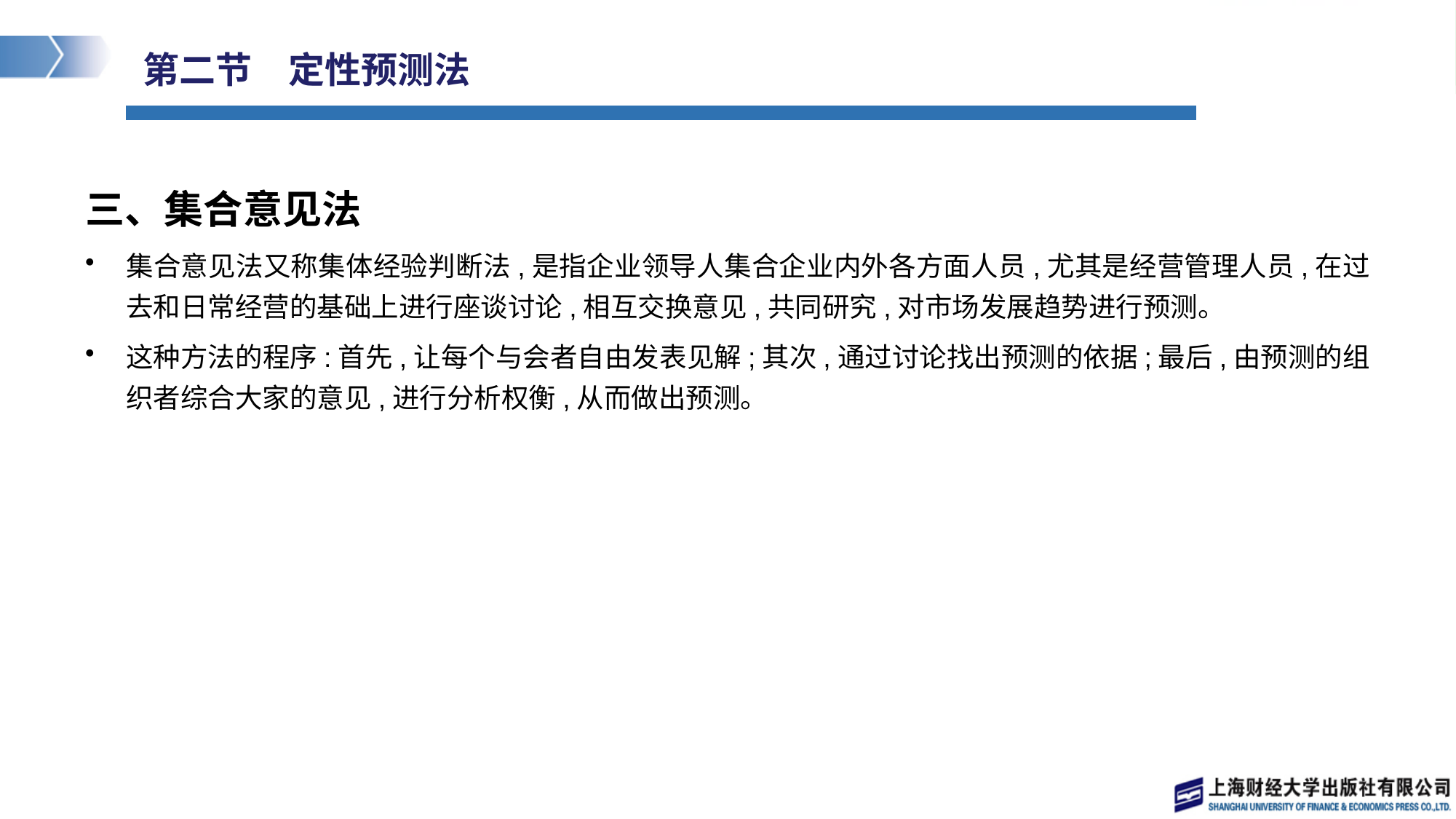

# 第二节　定性预测法
三、集合意见法
集合意见法又称集体经验判断法,是指企业领导人集合企业内外各方面人员,尤其是经营管理人员,在过去和日常经营的基础上进行座谈讨论,相互交换意见,共同研究,对市场发展趋势进行预测。
这种方法的程序:首先,让每个与会者自由发表见解;其次,通过讨论找出预测的依据;最后,由预测的组织者综合大家的意见,进行分析权衡,从而做出预测。